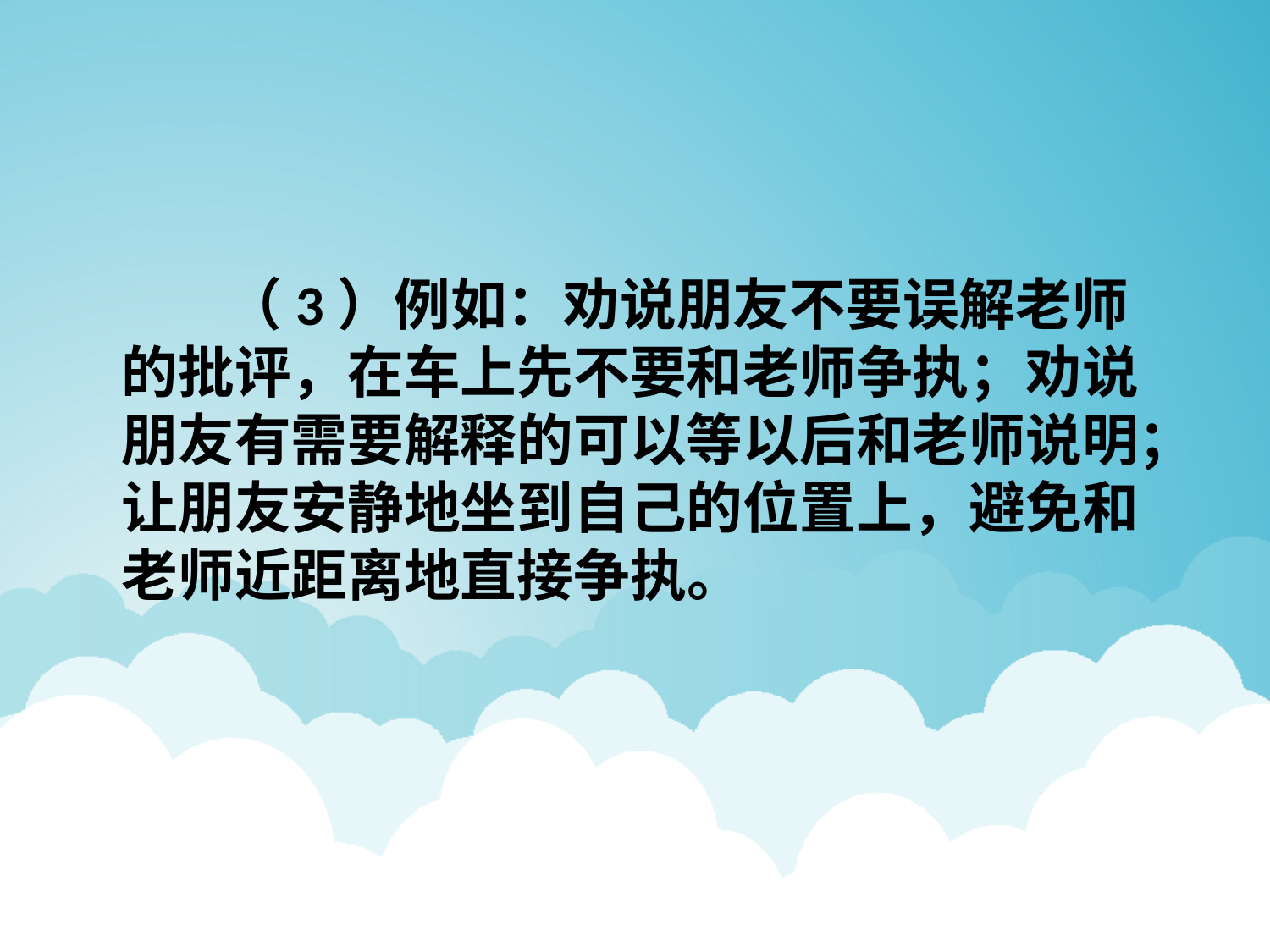

（3）例如：劝说朋友不要误解老师的批评，在车上先不要和老师争执；劝说朋友有需要解释的可以等以后和老师说明；让朋友安静地坐到自己的位置上，避免和老师近距离地直接争执。